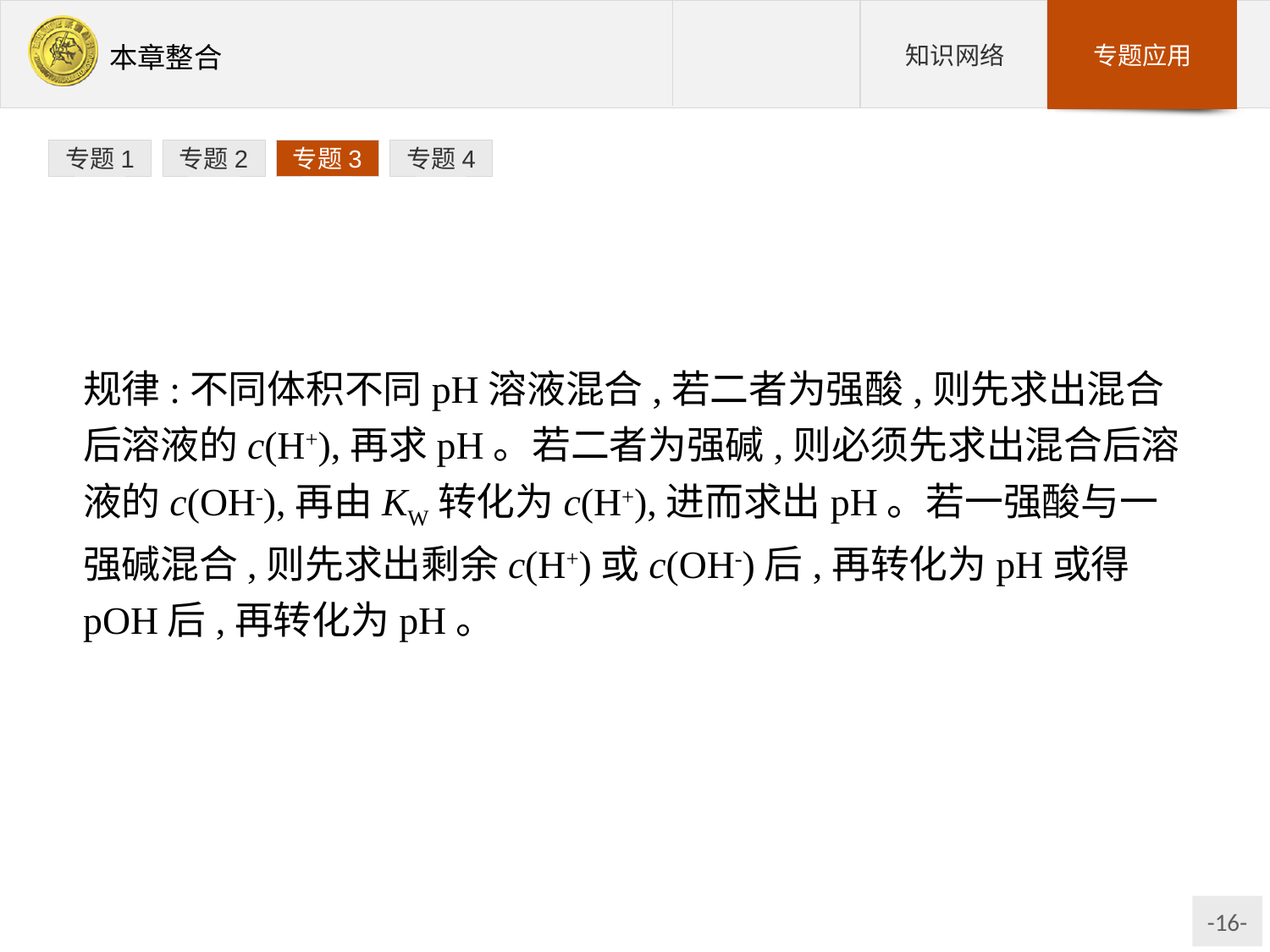

专题1
专题2
专题3
专题4
规律:不同体积不同pH溶液混合,若二者为强酸,则先求出混合后溶液的c(H+),再求pH。若二者为强碱,则必须先求出混合后溶液的c(OH-),再由KW转化为c(H+),进而求出pH。若一强酸与一强碱混合,则先求出剩余c(H+)或c(OH-)后,再转化为pH或得pOH后,再转化为pH。